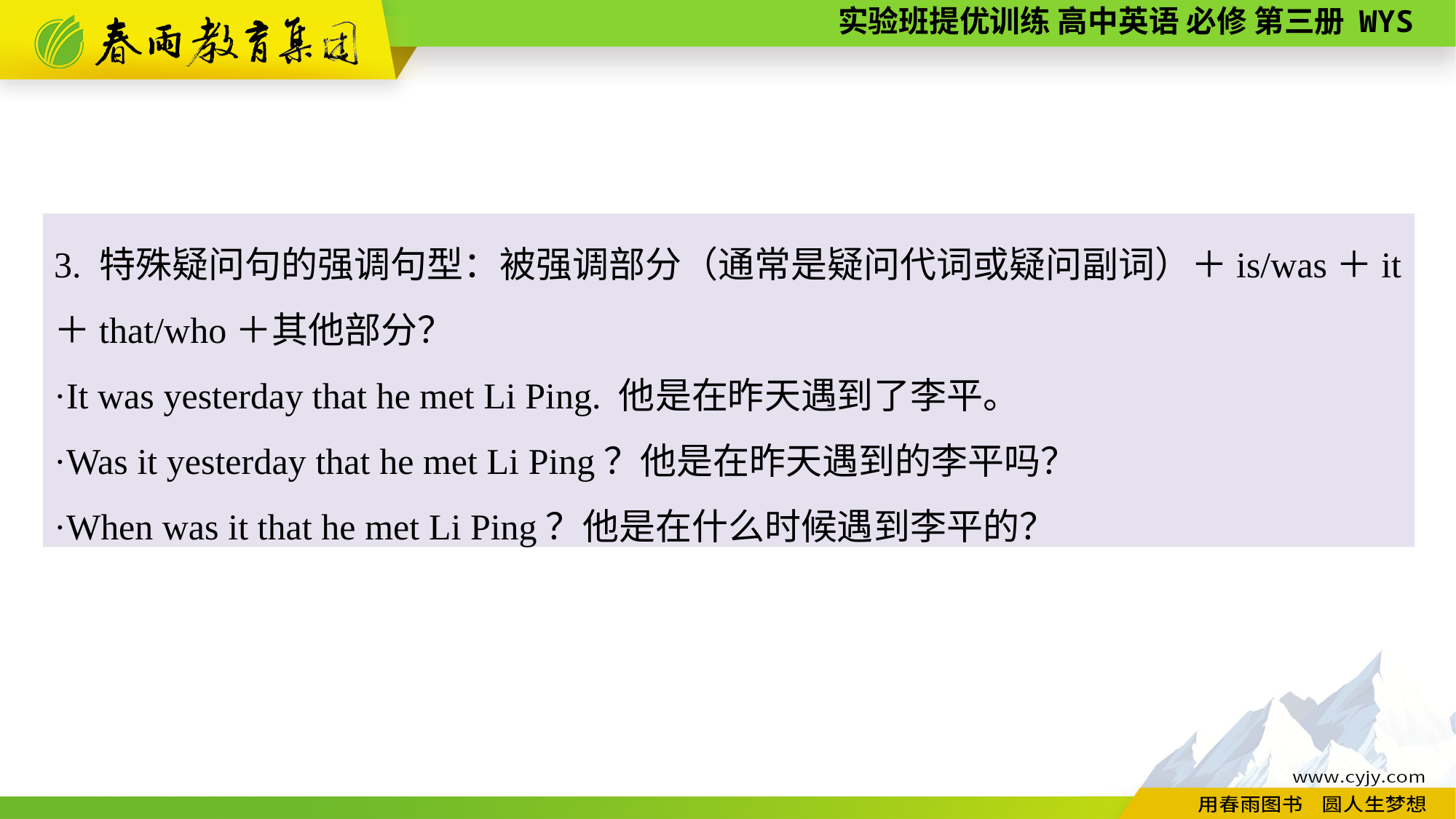

3. 特殊疑问句的强调句型：被强调部分（通常是疑问代词或疑问副词）＋is/was＋it＋that/who＋其他部分？
·It was yesterday that he met Li Ping. 他是在昨天遇到了李平。
·Was it yesterday that he met Li Ping？他是在昨天遇到的李平吗？
·When was it that he met Li Ping？他是在什么时候遇到李平的？